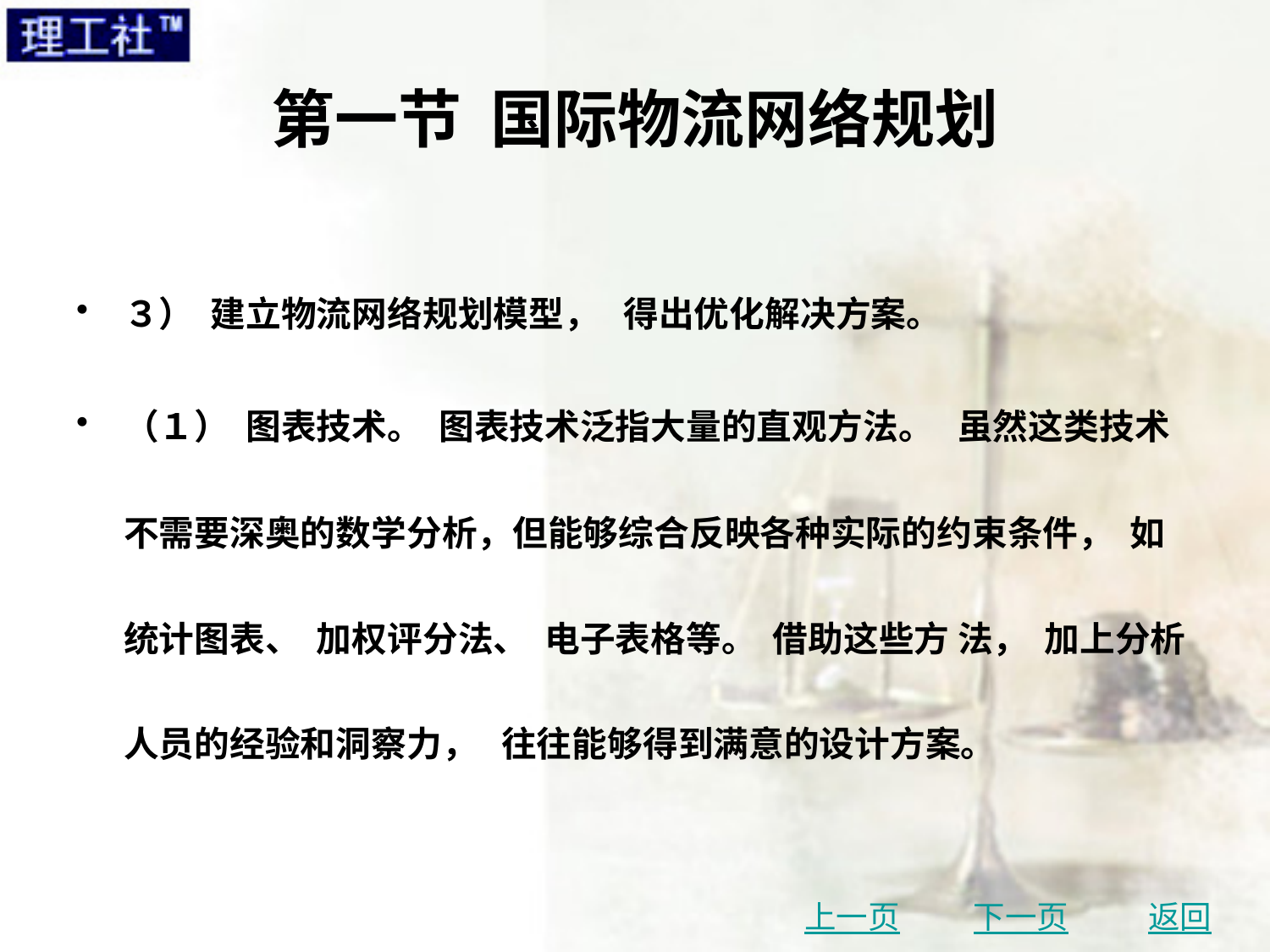

# 第一节  国际物流网络规划
３）  建立物流网络规划模型，   得出优化解决方案。
（１）  图表技术。  图表技术泛指大量的直观方法。   虽然这类技术不需要深奥的数学分析，但能够综合反映各种实际的约束条件，  如统计图表、  加权评分法、  电子表格等。  借助这些方 法，  加上分析人员的经验和洞察力，   往往能够得到满意的设计方案。

上一页
下一页
返回